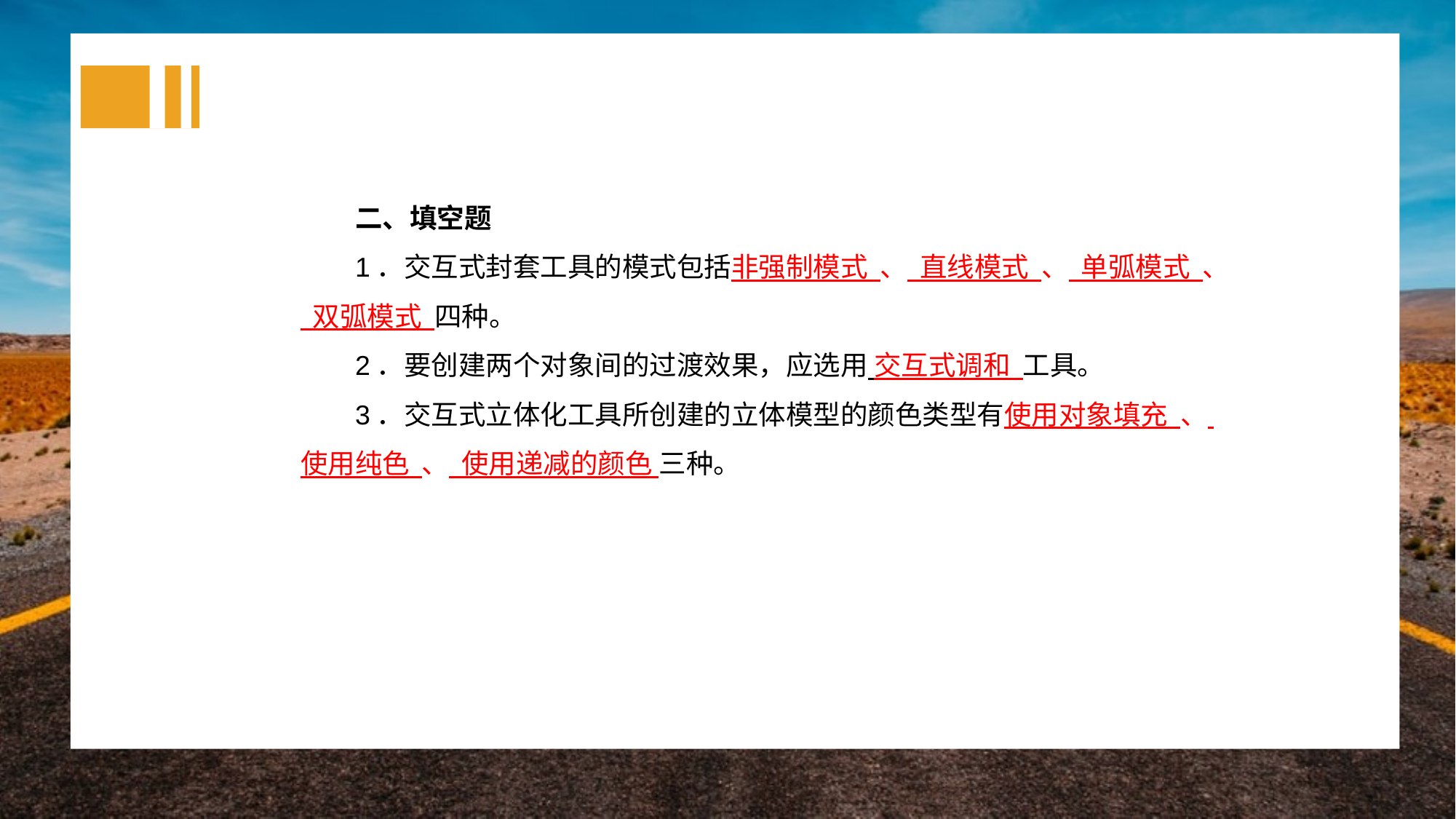

二、填空题
1．交互式封套工具的模式包括非强制模式  、  直线模式  、  单弧模式  、  双弧模式  四种。
2．要创建两个对象间的过渡效果，应选用 交互式调和  工具。
3．交互式立体化工具所创建的立体模型的颜色类型有使用对象填充  、  使用纯色  、  使用递减的颜色 三种。